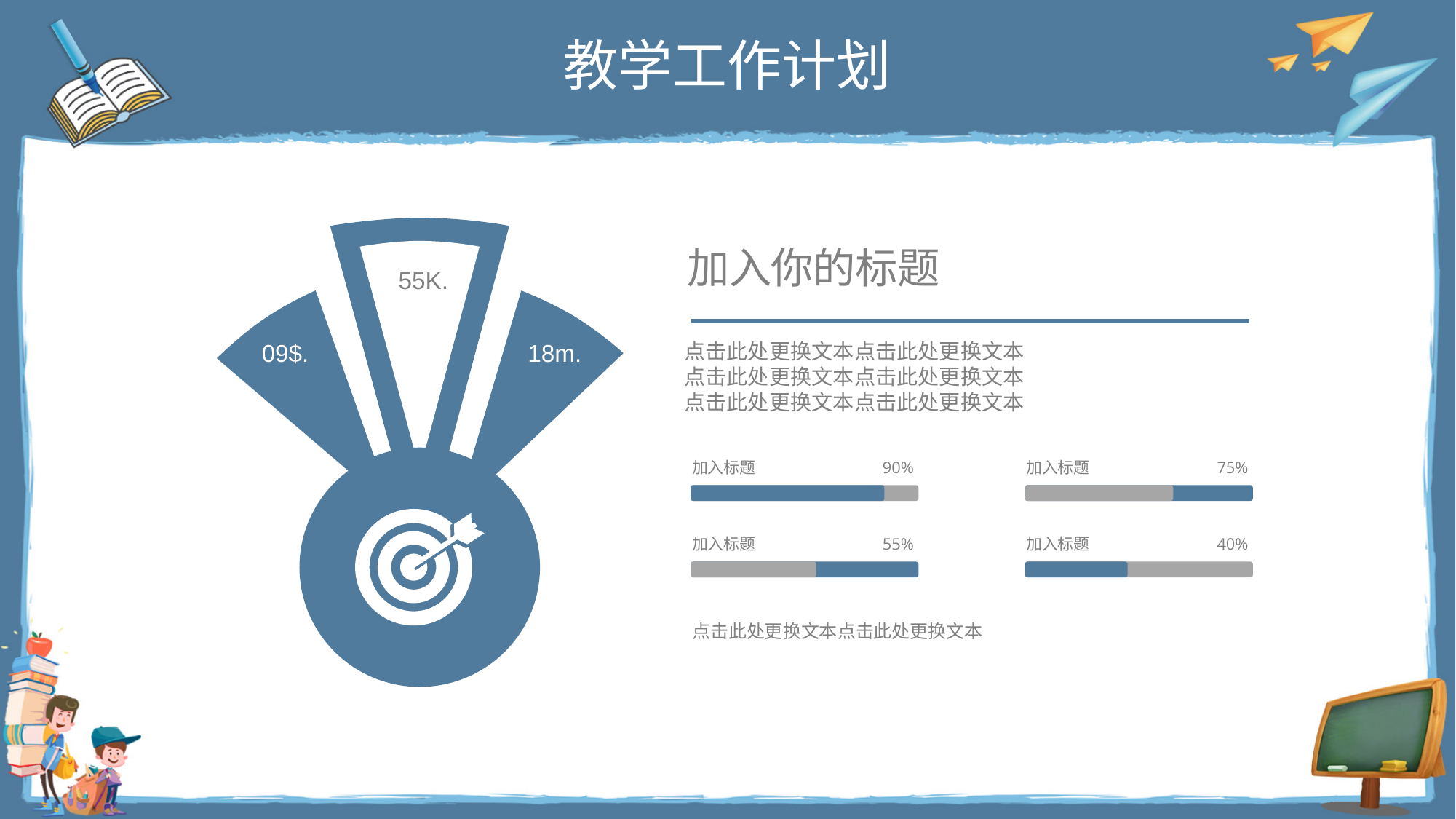

教学工作计划

55K.

09$.
18m.

加入你的标题
点击此处更换文本点击此处更换文本
点击此处更换文本点击此处更换文本
点击此处更换文本点击此处更换文本
加入标题
90%
加入标题
75%

加入标题
55%
加入标题
40%

点击此处更换文本点击此处更换文本